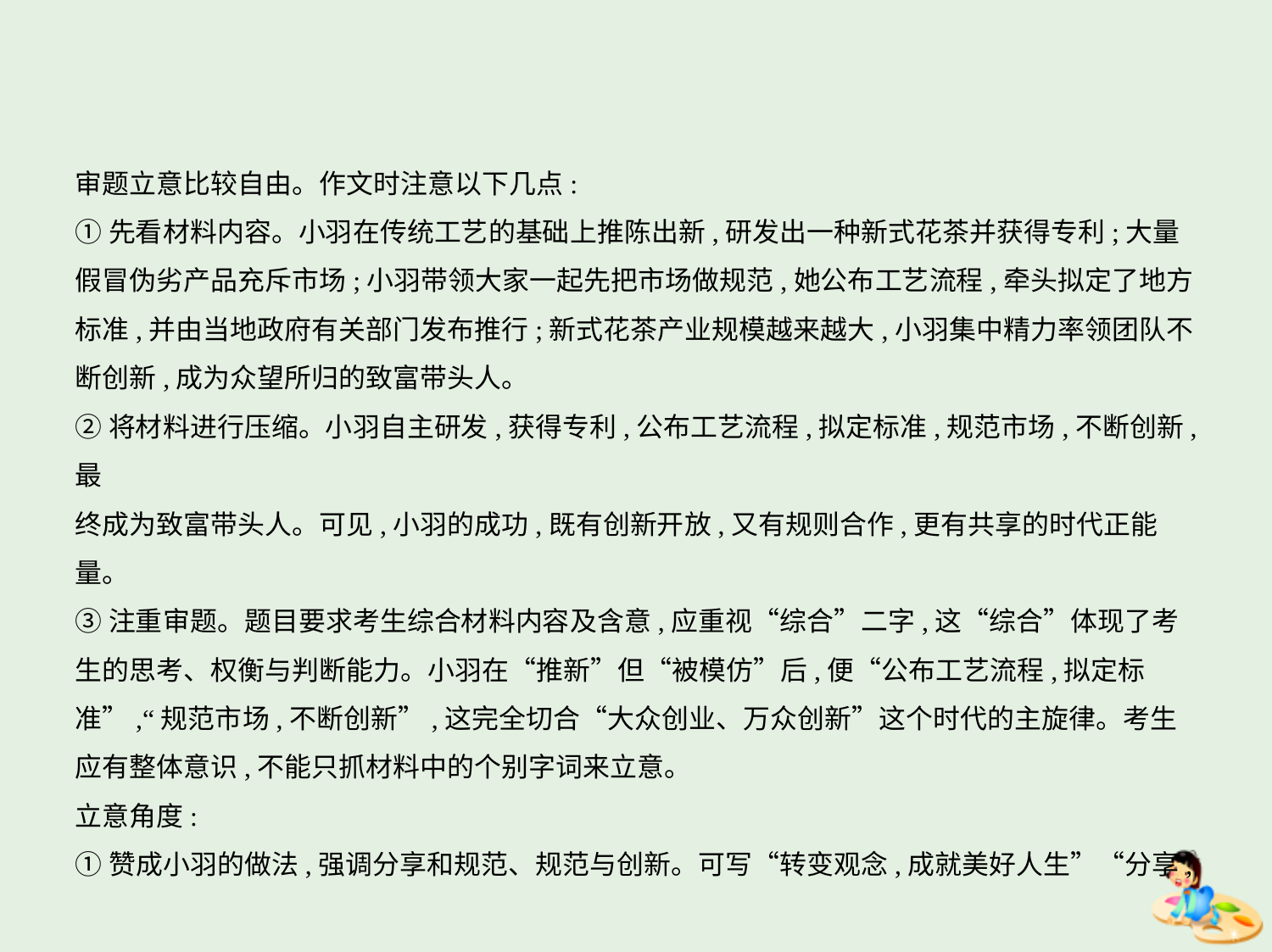

审题立意比较自由。作文时注意以下几点:
①先看材料内容。小羽在传统工艺的基础上推陈出新,研发出一种新式花茶并获得专利;大量
假冒伪劣产品充斥市场;小羽带领大家一起先把市场做规范,她公布工艺流程,牵头拟定了地方
标准,并由当地政府有关部门发布推行;新式花茶产业规模越来越大,小羽集中精力率领团队不
断创新,成为众望所归的致富带头人。
②将材料进行压缩。小羽自主研发,获得专利,公布工艺流程,拟定标准,规范市场,不断创新,最
终成为致富带头人。可见,小羽的成功,既有创新开放,又有规则合作,更有共享的时代正能量。
③注重审题。题目要求考生综合材料内容及含意,应重视“综合”二字,这“综合”体现了考
生的思考、权衡与判断能力。小羽在“推新”但“被模仿”后,便“公布工艺流程,拟定标
准”,“规范市场,不断创新”,这完全切合“大众创业、万众创新”这个时代的主旋律。考生
应有整体意识,不能只抓材料中的个别字词来立意。
立意角度:
①赞成小羽的做法,强调分享和规范、规范与创新。可写“转变观念,成就美好人生”“分享,